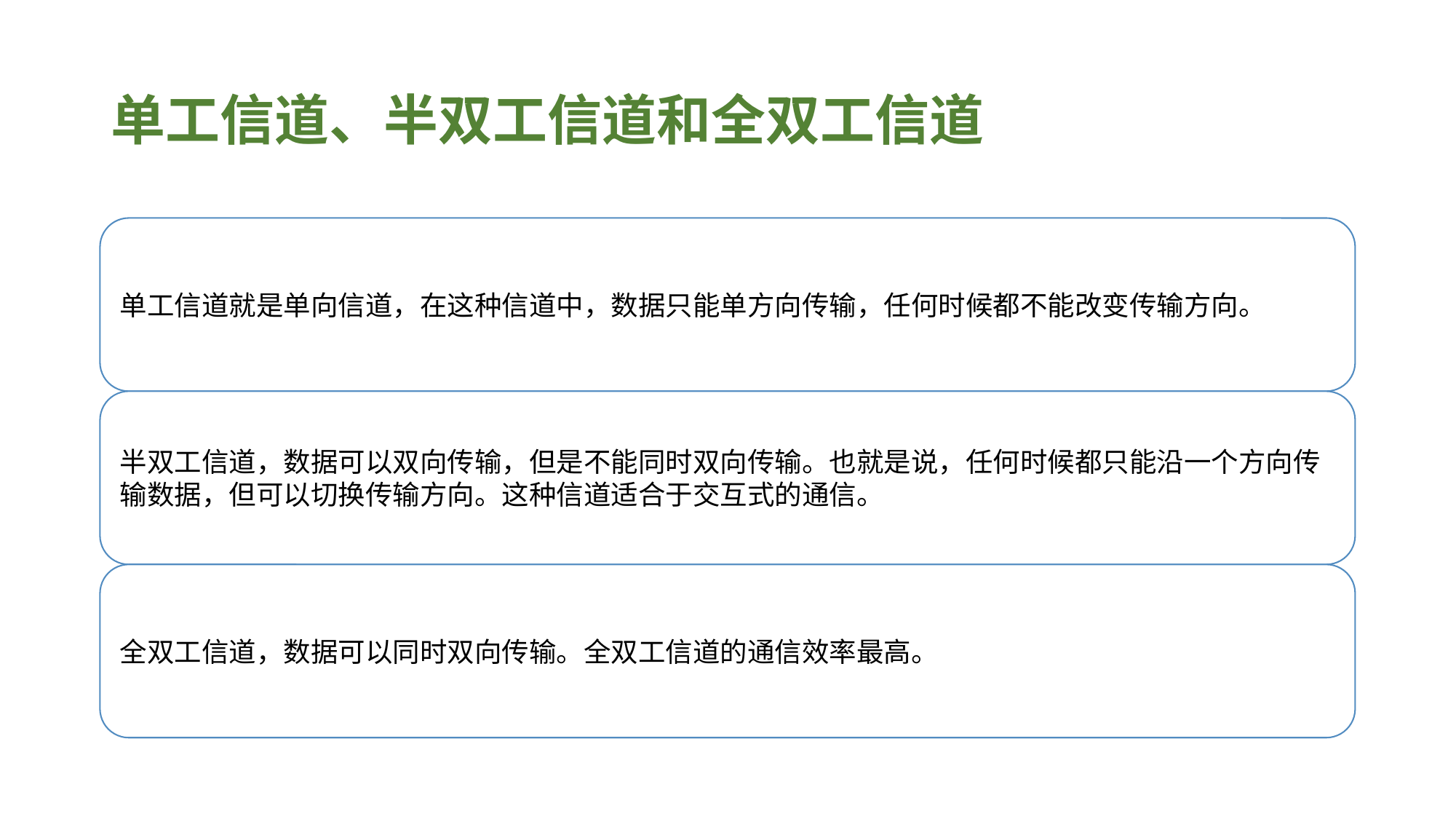

# 单工信道、半双工信道和全双工信道
单工信道就是单向信道，在这种信道中，数据只能单方向传输，任何时候都不能改变传输方向。
半双工信道，数据可以双向传输，但是不能同时双向传输。也就是说，任何时候都只能沿一个方向传输数据，但可以切换传输方向。这种信道适合于交互式的通信。
全双工信道，数据可以同时双向传输。全双工信道的通信效率最高。